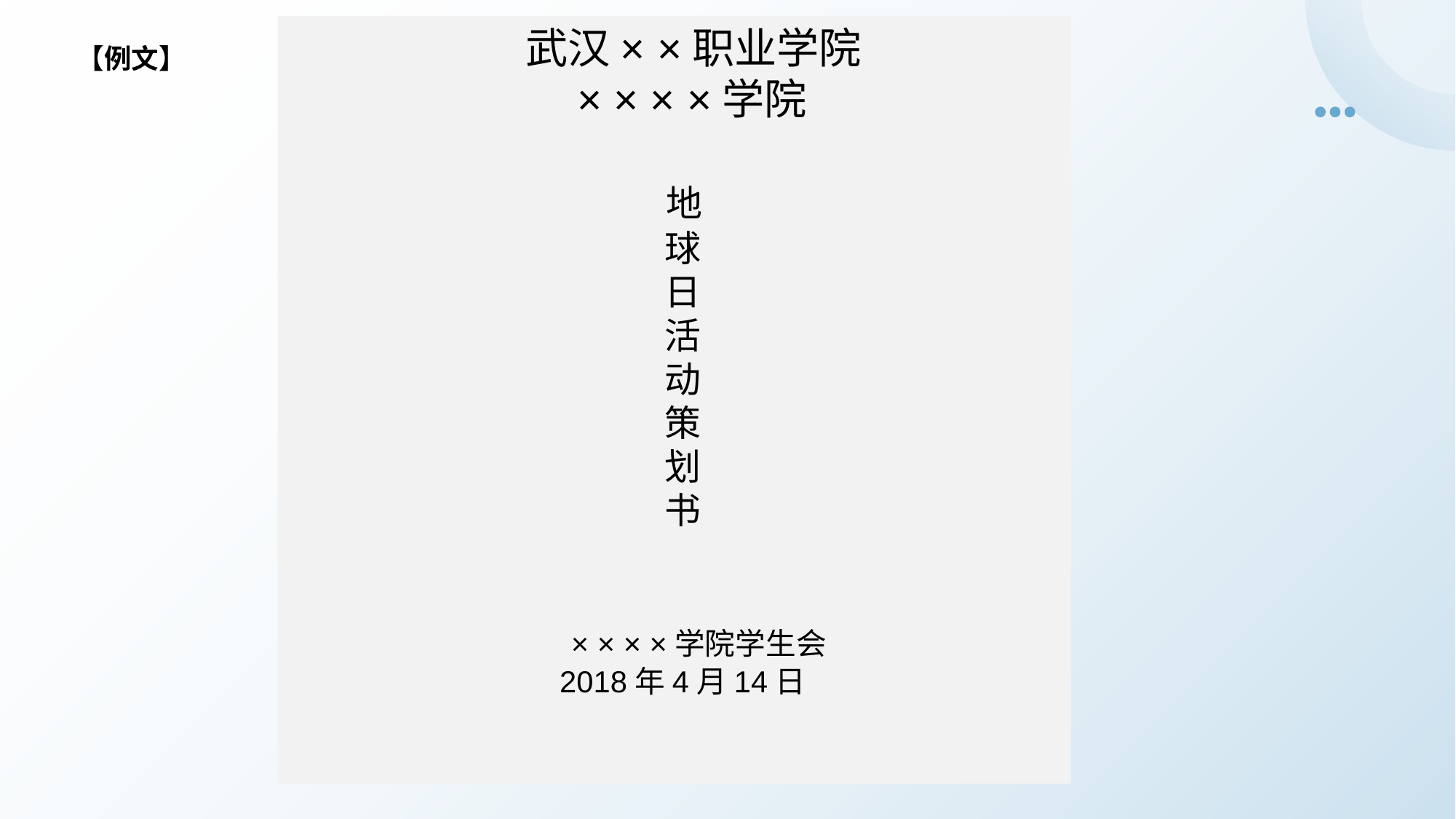

武汉× ×职业学院
   × × × ×学院

 地
 球
 日
 活
 动
 策
 划
 书

      × × × ×学院学生会
  2018年4月14日

【例文】